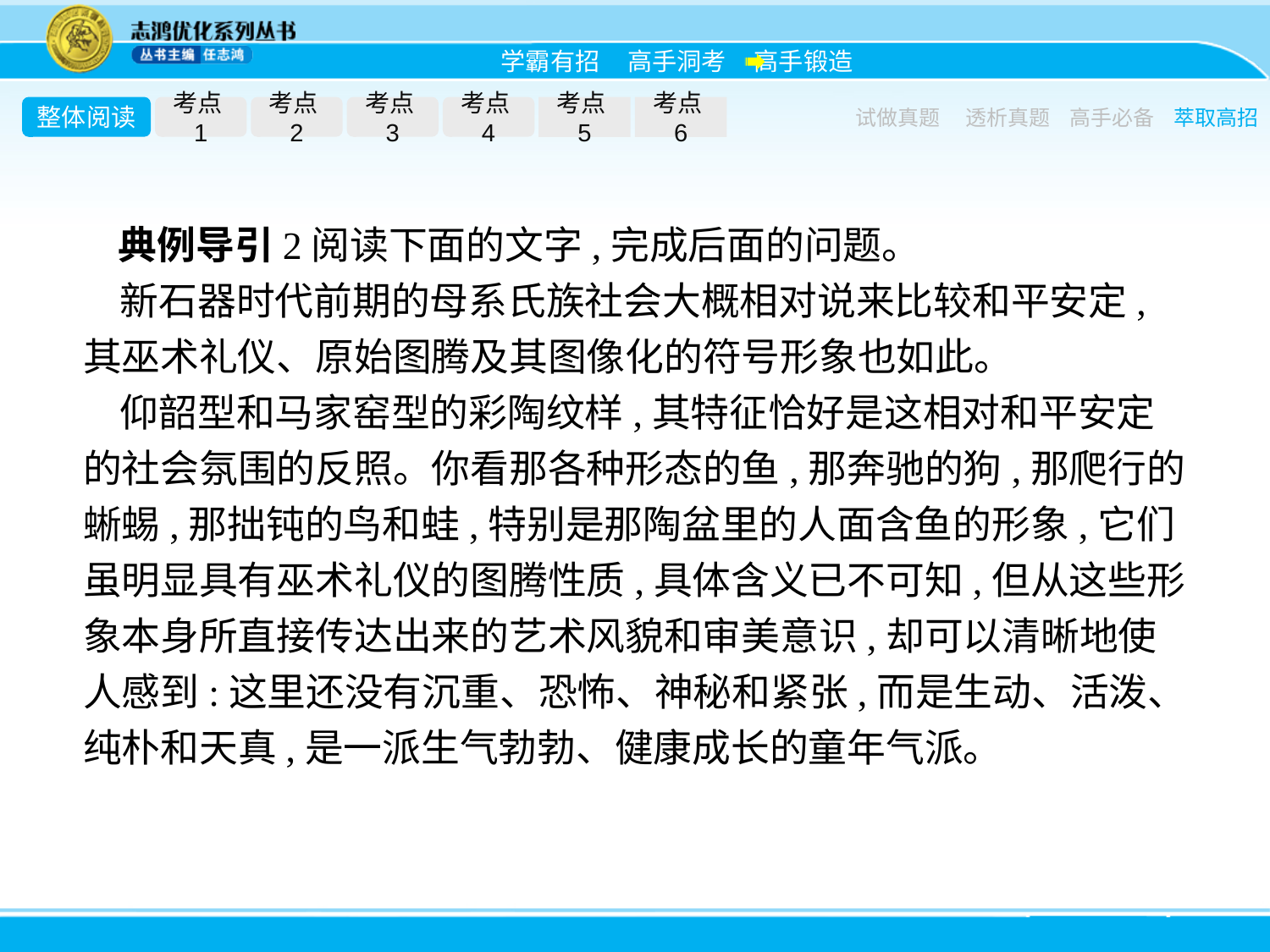

整体阅读
考点1
考点2
考点3
考点4
考点5
考点6
试做真题
透析真题
高手必备
萃取高招
典例导引2阅读下面的文字,完成后面的问题。
新石器时代前期的母系氏族社会大概相对说来比较和平安定,其巫术礼仪、原始图腾及其图像化的符号形象也如此。
仰韶型和马家窑型的彩陶纹样,其特征恰好是这相对和平安定的社会氛围的反照。你看那各种形态的鱼,那奔驰的狗,那爬行的蜥蜴,那拙钝的鸟和蛙,特别是那陶盆里的人面含鱼的形象,它们虽明显具有巫术礼仪的图腾性质,具体含义已不可知,但从这些形象本身所直接传达出来的艺术风貌和审美意识,却可以清晰地使人感到:这里还没有沉重、恐怖、神秘和紧张,而是生动、活泼、纯朴和天真,是一派生气勃勃、健康成长的童年气派。